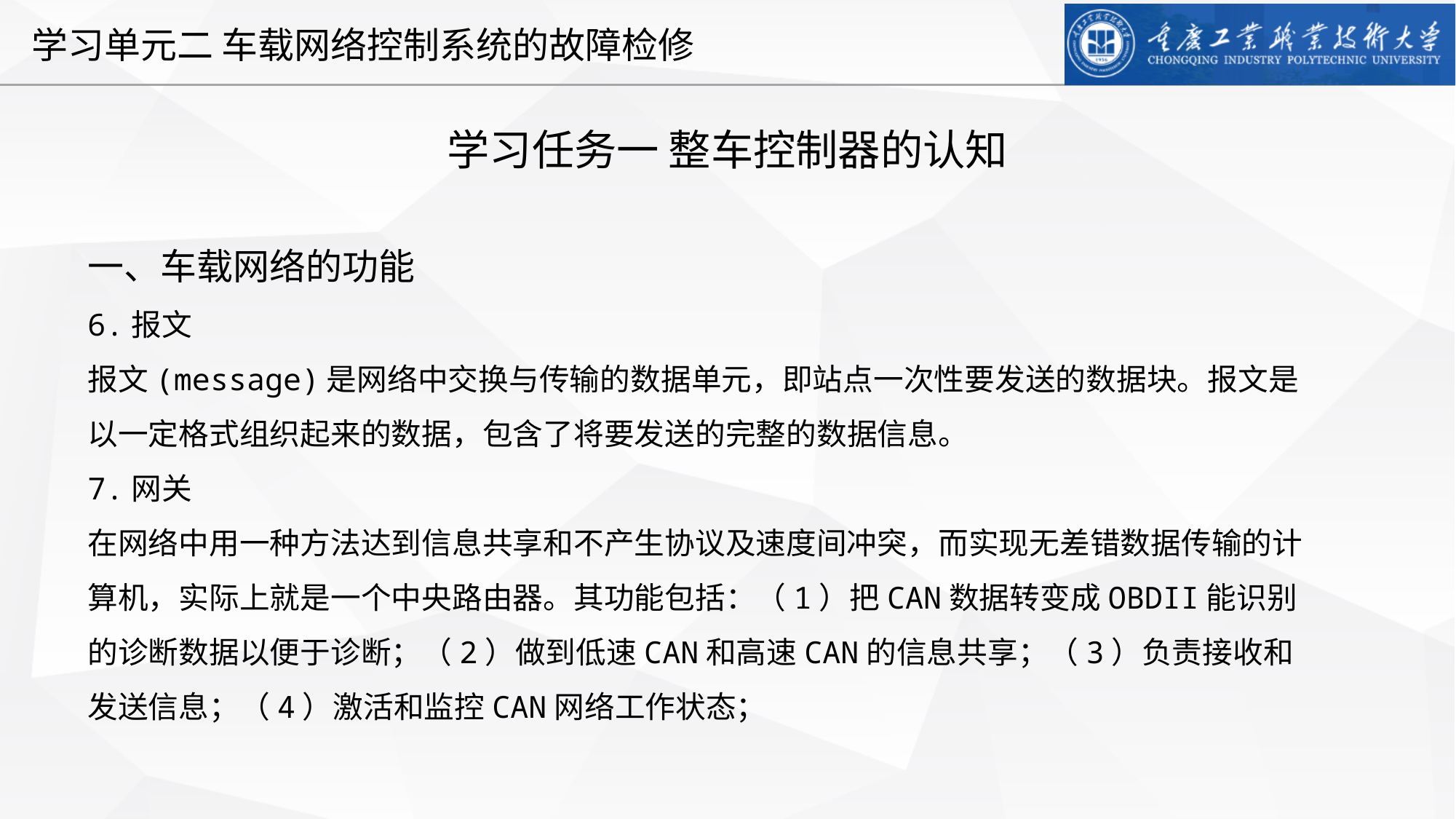

学习任务一 整车控制器的认知
一、车载网络的功能
6.报文
报文(message)是网络中交换与传输的数据单元，即站点一次性要发送的数据块。报文是以一定格式组织起来的数据，包含了将要发送的完整的数据信息。
7.网关
在网络中用一种方法达到信息共享和不产生协议及速度间冲突，而实现无差错数据传输的计算机，实际上就是一个中央路由器。其功能包括：（1）把CAN数据转变成OBDII能识别的诊断数据以便于诊断；（2）做到低速CAN和高速CAN的信息共享；（3）负责接收和发送信息；（4）激活和监控CAN网络工作状态；